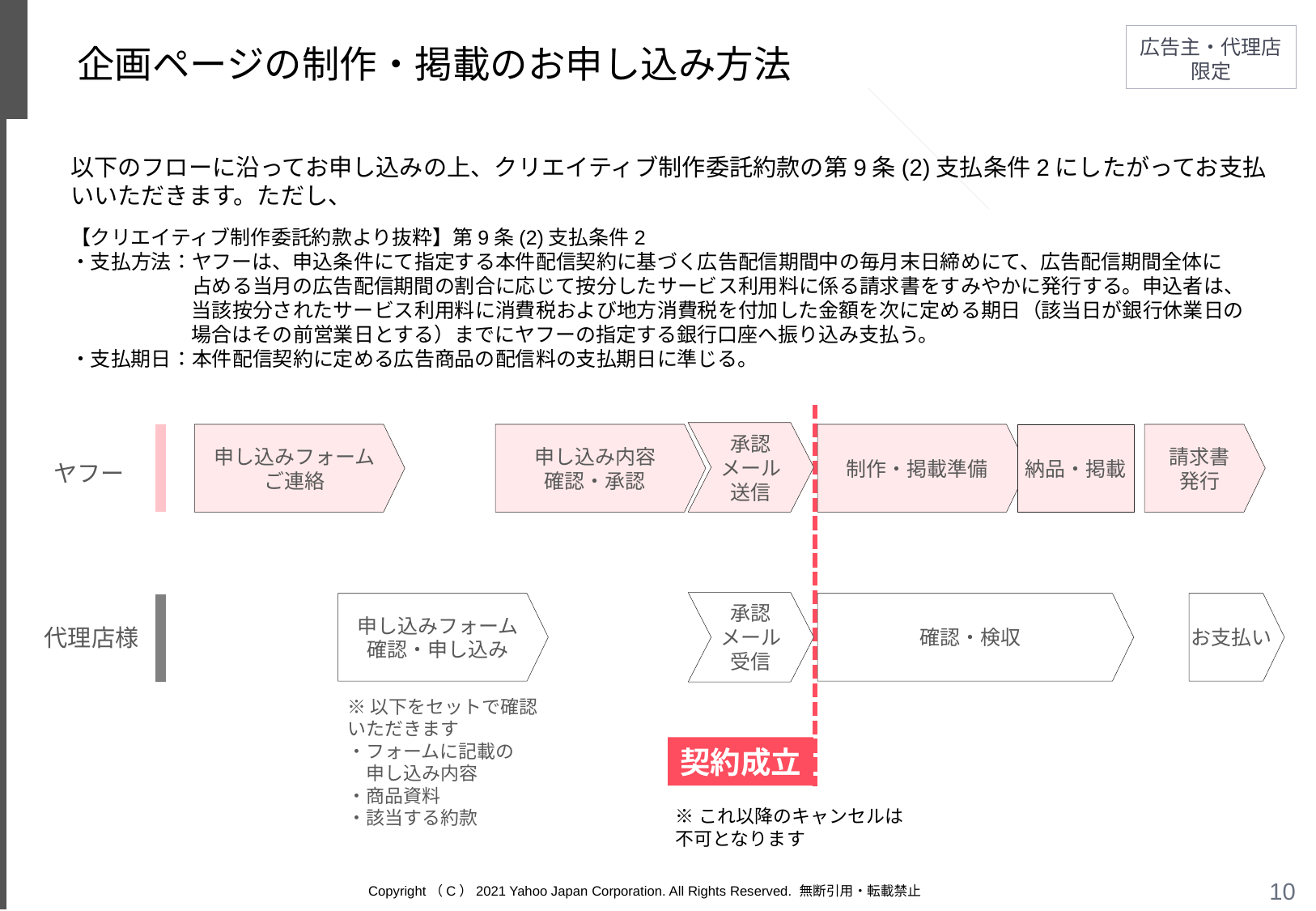

# 企画ページの制作・掲載のお申し込み方法
以下のフローに沿ってお申し込みの上、クリエイティブ制作委託約款の第9条(2)支払条件2にしたがってお支払いいただきます。ただし、

【クリエイティブ制作委託約款より抜粋】第9条(2)支払条件2
・支払方法：ヤフーは、申込条件にて指定する本件配信契約に基づく広告配信期間中の毎月末日締めにて、広告配信期間全体に
　　　　　　占める当月の広告配信期間の割合に応じて按分したサービス利用料に係る請求書をすみやかに発行する。申込者は、
　　　　　　当該按分されたサービス利用料に消費税および地方消費税を付加した金額を次に定める期日（該当日が銀行休業日の
　　　　　　場合はその前営業日とする）までにヤフーの指定する銀行口座へ振り込み支払う。
・支払期日：本件配信契約に定める広告商品の配信料の支払期日に準じる。
承認メール
送信
申し込みフォーム
ご連絡
申し込み内容
確認・承認
制作・掲載準備
納品・掲載
請求書
発行
ヤフー
承認メール
受信
申し込みフォーム
確認・申し込み
確認・検収
お支払い
代理店様
※以下をセットで確認
いただきます
・フォームに記載の
　申し込み内容
・商品資料
・該当する約款
契約成立
※これ以降のキャンセルは
不可となります
Copyright（C）2021 Yahoo Japan Corporation. All Rights Reserved. 無断引用・転載禁止